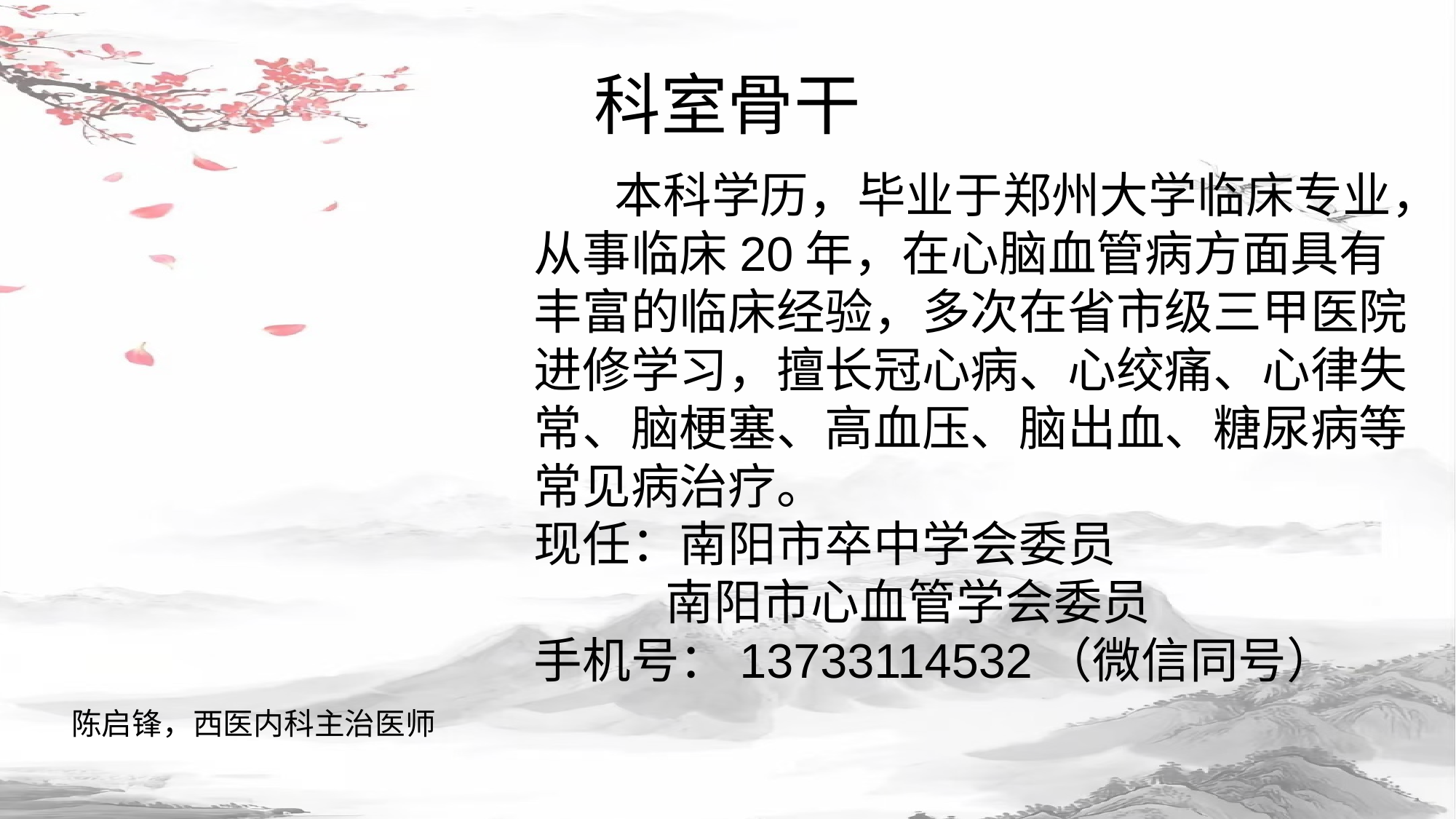

# 科室骨干
            本科学历，毕业于郑州大学临床专业，从事临床20年，在心脑血管病方面具有丰富的临床经验，多次在省市级三甲医院进修学习，擅长冠心病、心绞痛、心律失常、脑梗塞、高血压、脑出血、糖尿病等常见病治疗。
现任：南阳市卒中学会委员
           南阳市心血管学会委员
手机号：13733114532（微信同号）
     陈启锋，西医内科主治医师